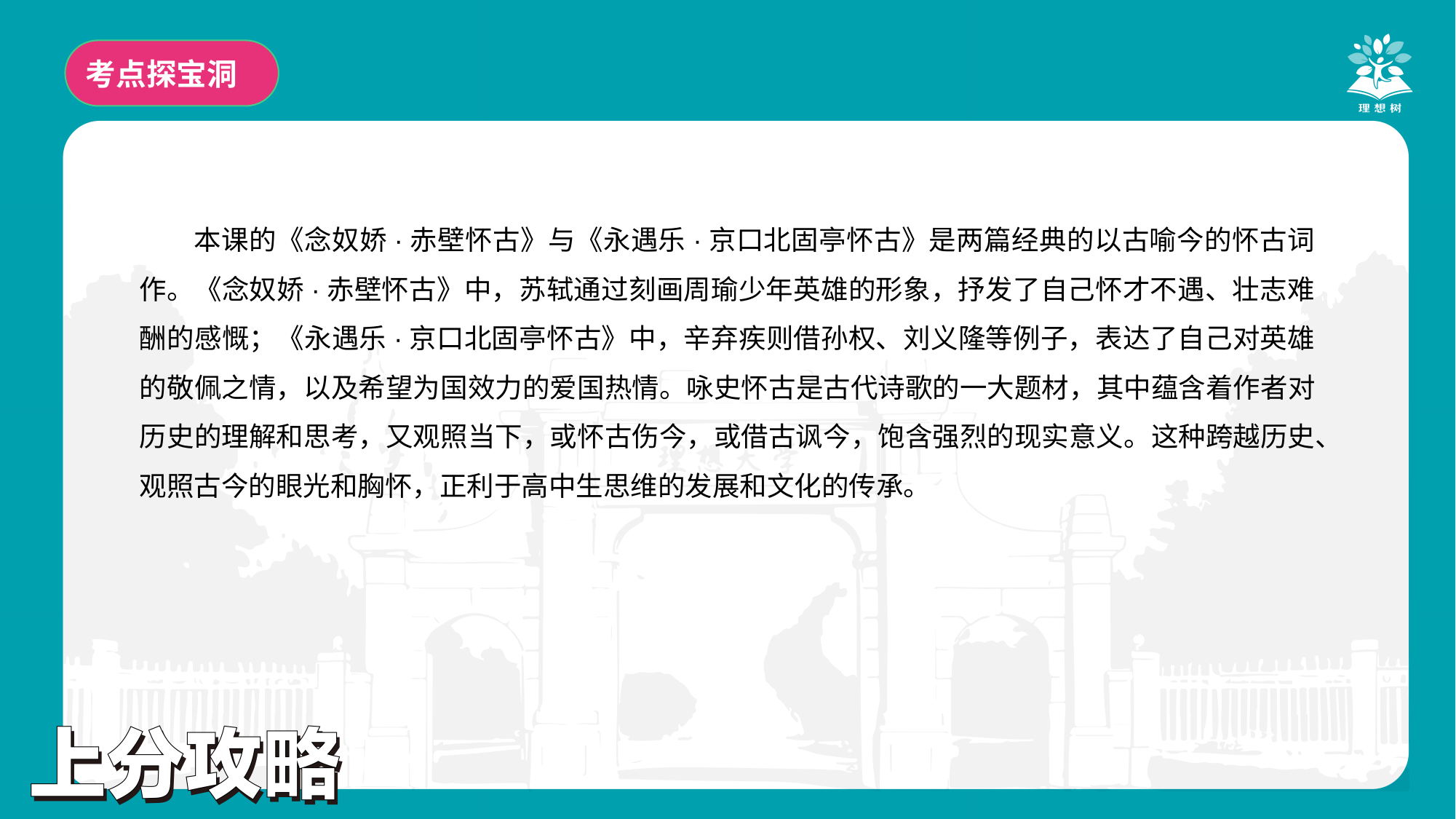

考点探宝洞
本课的《念奴娇·赤壁怀古》与《永遇乐·京口北固亭怀古》是两篇经典的以古喻今的怀古词作。《念奴娇·赤壁怀古》中，苏轼通过刻画周瑜少年英雄的形象，抒发了自己怀才不遇、壮志难酬的感慨；《永遇乐·京口北固亭怀古》中，辛弃疾则借孙权、刘义隆等例子，表达了自己对英雄的敬佩之情，以及希望为国效力的爱国热情。咏史怀古是古代诗歌的一大题材，其中蕴含着作者对历史的理解和思考，又观照当下，或怀古伤今，或借古讽今，饱含强烈的现实意义。这种跨越历史、观照古今的眼光和胸怀，正利于高中生思维的发展和文化的传承。